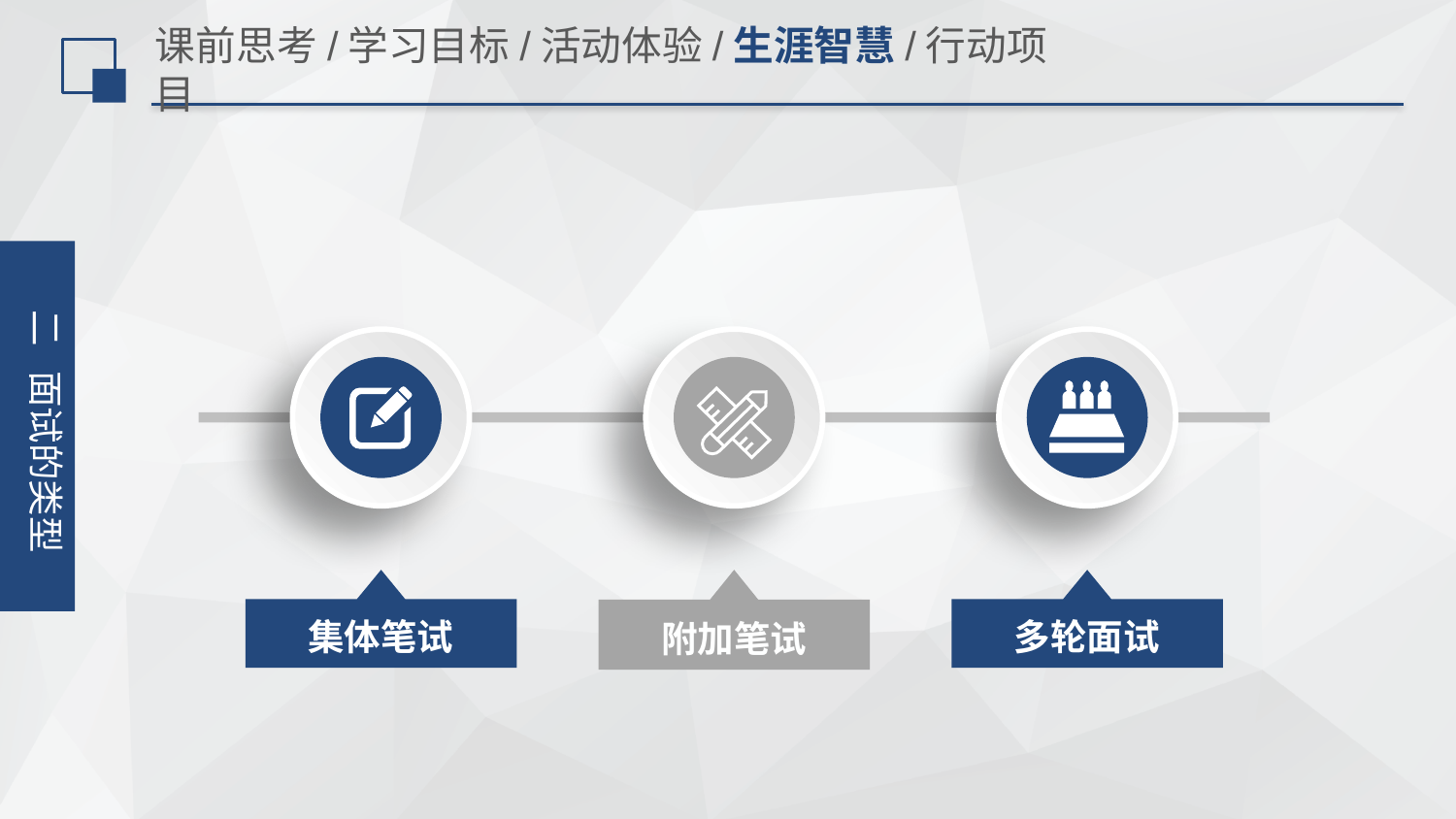

# 课前思考/学习目标/活动体验/生涯智慧/行动项目

二   面试的类型

集体笔试
附加笔试
多轮面试